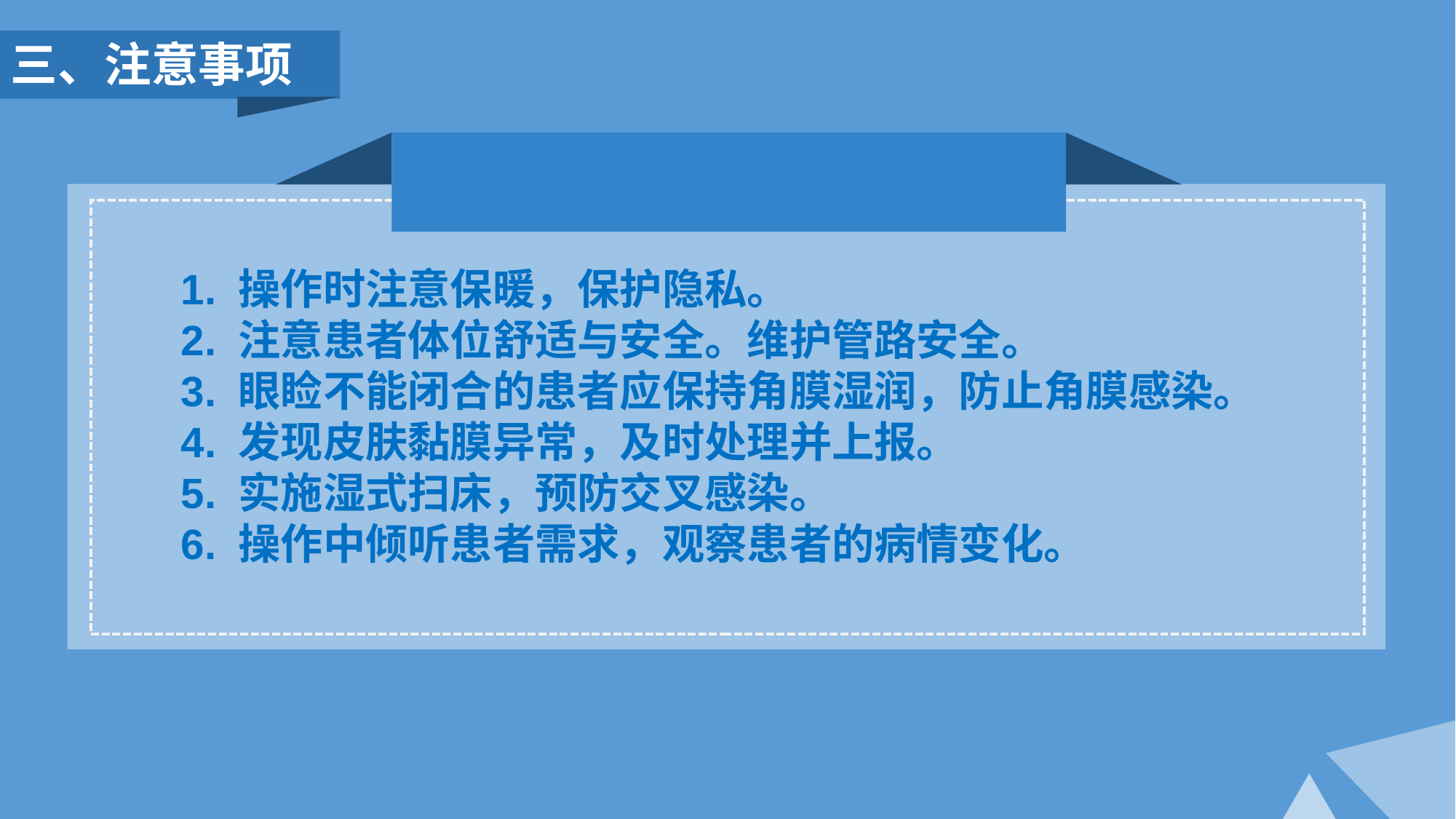

三、注意事项

1. 操作时注意保暖，保护隐私。
2. 注意患者体位舒适与安全。维护管路安全。
3. 眼睑不能闭合的患者应保持角膜湿润，防止角膜感染。
4. 发现皮肤黏膜异常，及时处理并上报。
5. 实施湿式扫床，预防交叉感染。
6. 操作中倾听患者需求，观察患者的病情变化。